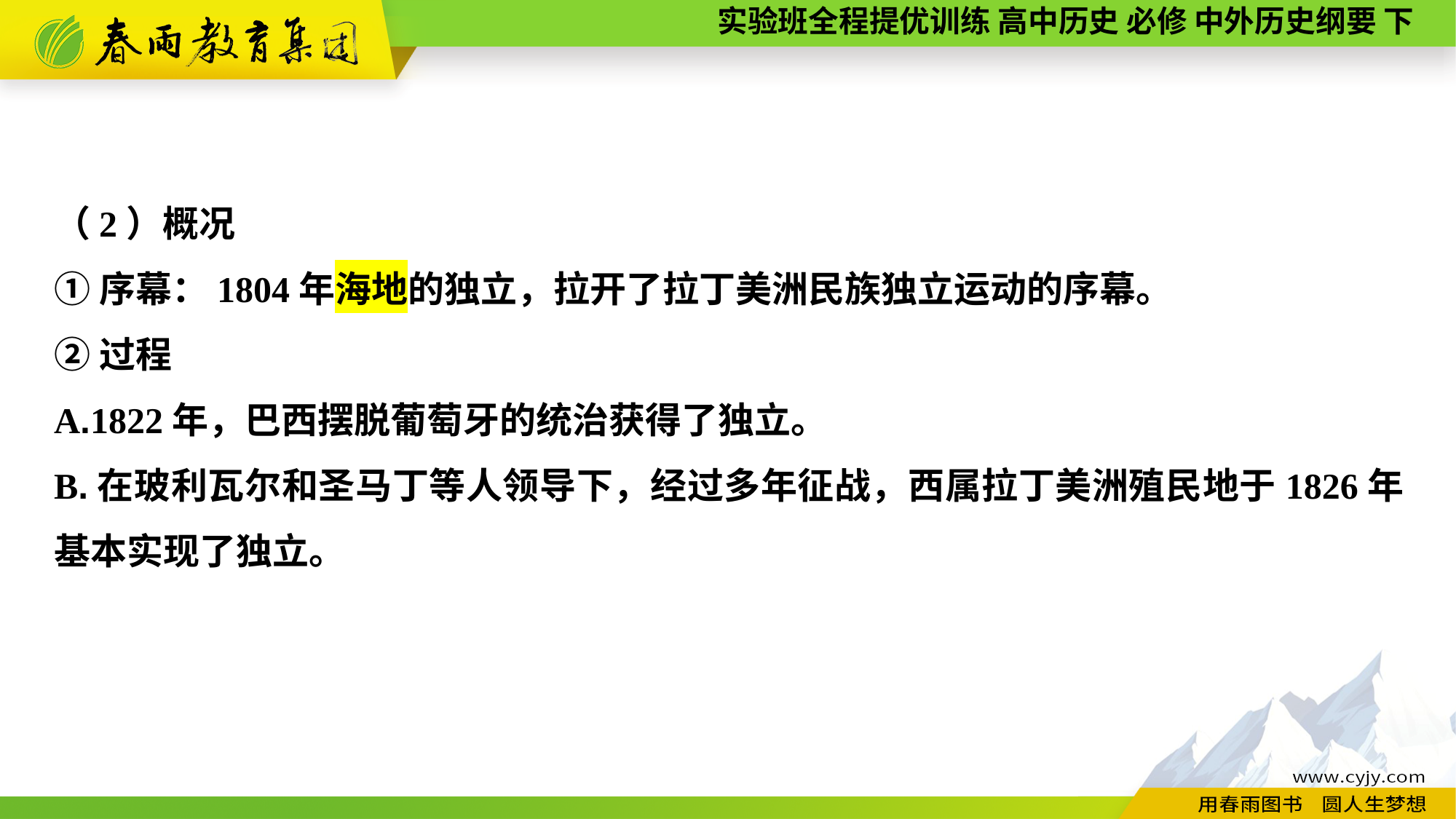

（2）概况
①序幕：1804年海地的独立，拉开了拉丁美洲民族独立运动的序幕。
②过程
A.1822年，巴西摆脱葡萄牙的统治获得了独立。
B.在玻利瓦尔和圣马丁等人领导下，经过多年征战，西属拉丁美洲殖民地于1826年基本实现了独立。